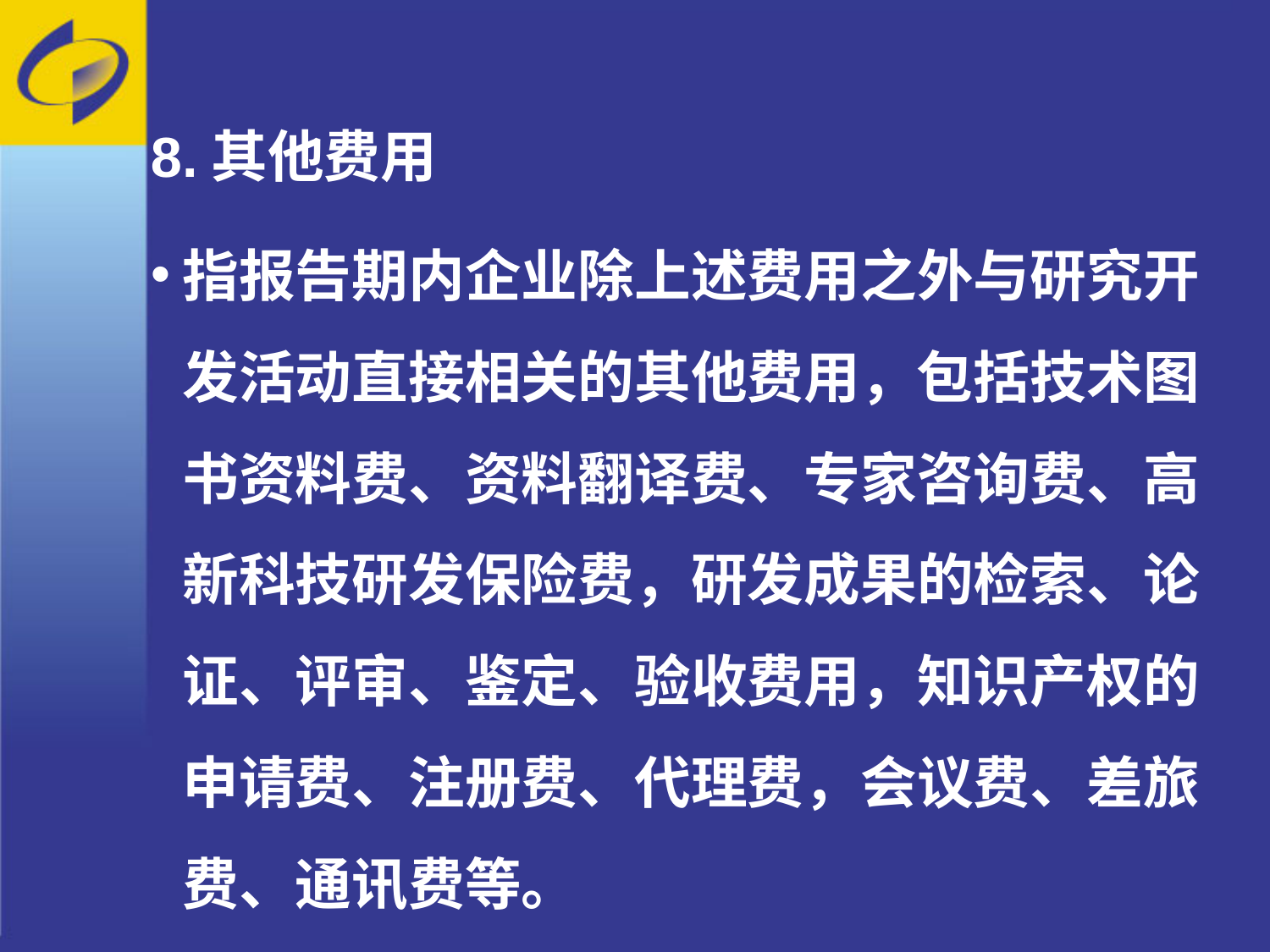

8.其他费用
指报告期内企业除上述费用之外与研究开发活动直接相关的其他费用，包括技术图书资料费、资料翻译费、专家咨询费、高新科技研发保险费，研发成果的检索、论证、评审、鉴定、验收费用，知识产权的申请费、注册费、代理费，会议费、差旅费、通讯费等。